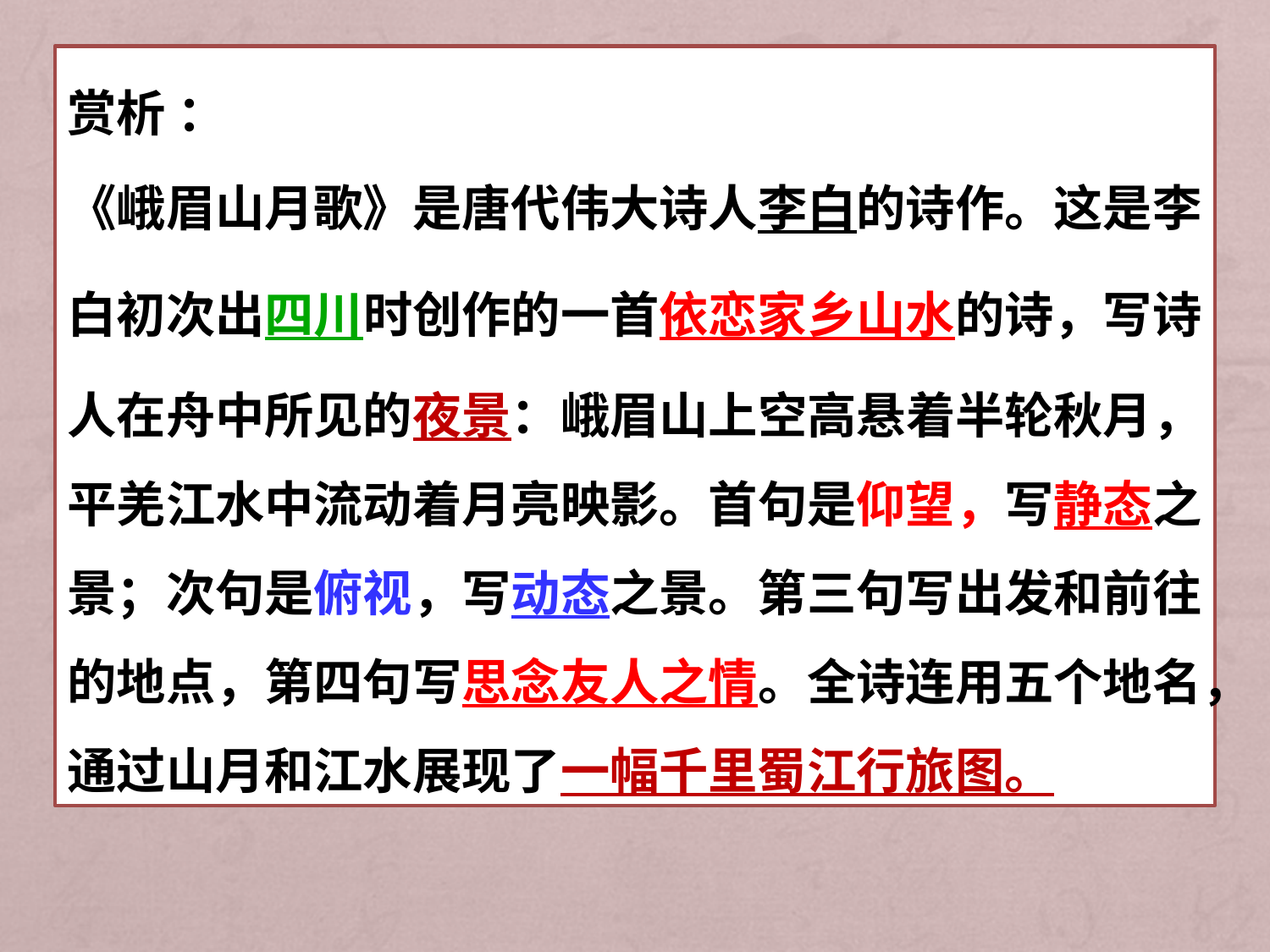

赏析 ：
《峨眉山月歌》是唐代伟大诗人李白的诗作。这是李白初次出四川时创作的一首依恋家乡山水的诗，写诗人在舟中所见的夜景：峨眉山上空高悬着半轮秋月，平羌江水中流动着月亮映影。首句是仰望，写静态之景；次句是俯视，写动态之景。第三句写出发和前往的地点，第四句写思念友人之情。全诗连用五个地名，通过山月和江水展现了一幅千里蜀江行旅图。